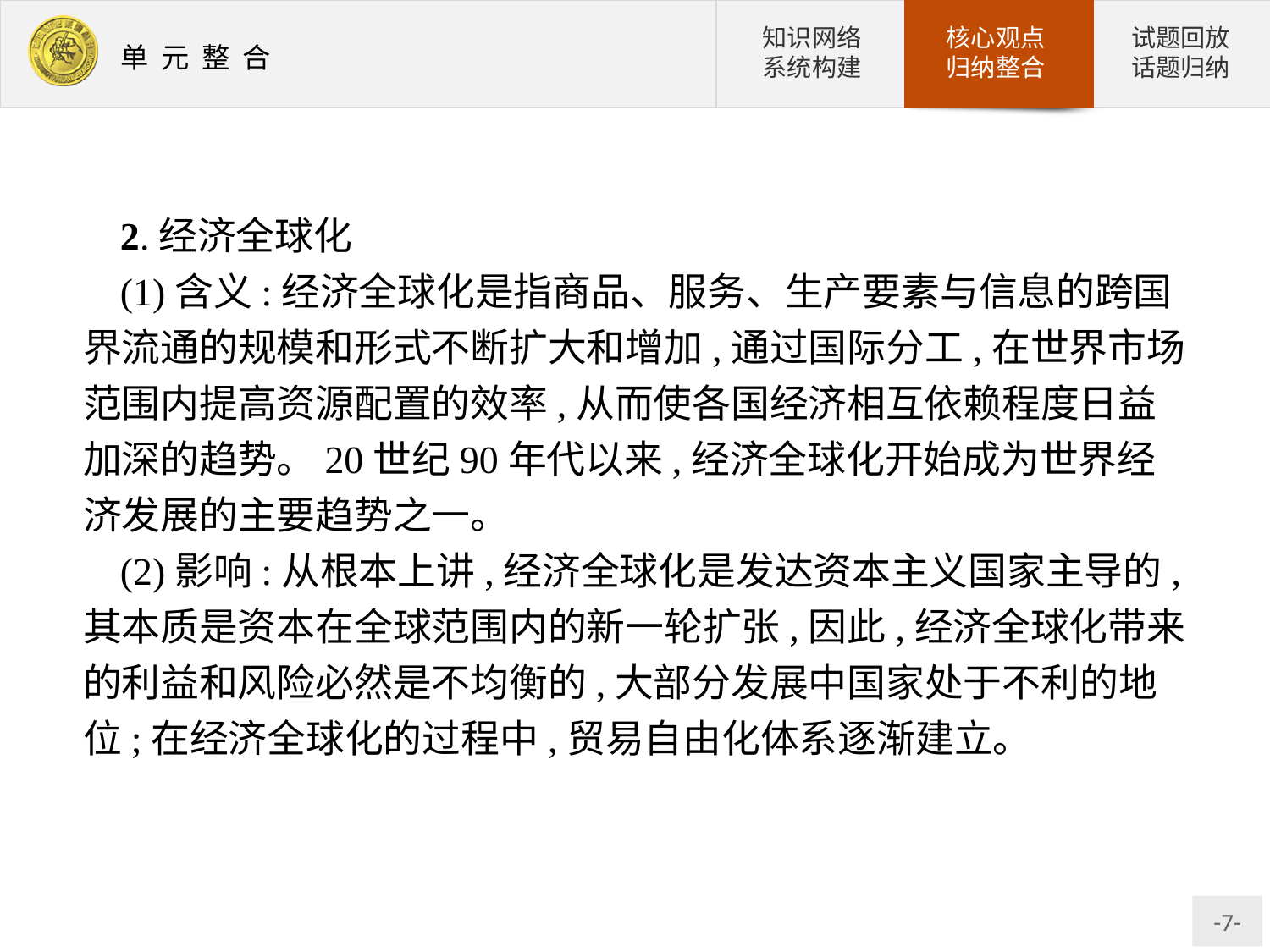

2.经济全球化
(1)含义:经济全球化是指商品、服务、生产要素与信息的跨国界流通的规模和形式不断扩大和增加,通过国际分工,在世界市场范围内提高资源配置的效率,从而使各国经济相互依赖程度日益加深的趋势。20世纪90年代以来,经济全球化开始成为世界经济发展的主要趋势之一。
(2)影响:从根本上讲,经济全球化是发达资本主义国家主导的,其本质是资本在全球范围内的新一轮扩张,因此,经济全球化带来的利益和风险必然是不均衡的,大部分发展中国家处于不利的地位;在经济全球化的过程中,贸易自由化体系逐渐建立。